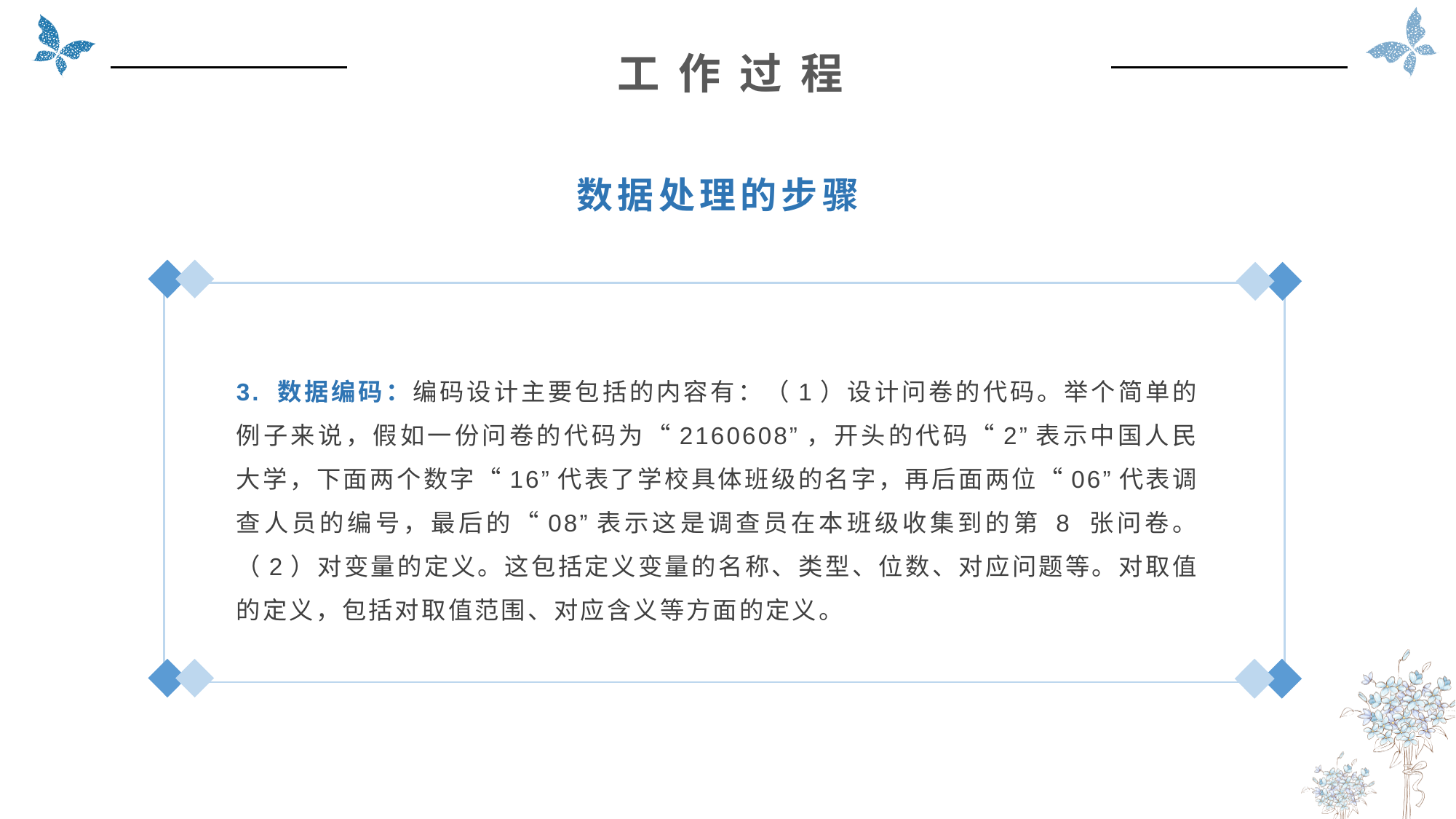

工 作 过 程
数据处理的步骤

3. 数据编码：编码设计主要包括的内容有：（1）设计问卷的代码。举个简单的例子来说，假如一份问卷的代码为“2160608”，开头的代码“2”表示中国人民大学，下面两个数字“16”代表了学校具体班级的名字，再后面两位“06”代表调查人员的编号，最后的“08”表示这是调查员在本班级收集到的第 8 张问卷。（2）对变量的定义。这包括定义变量的名称、类型、位数、对应问题等。对取值的定义，包括对取值范围、对应含义等方面的定义。